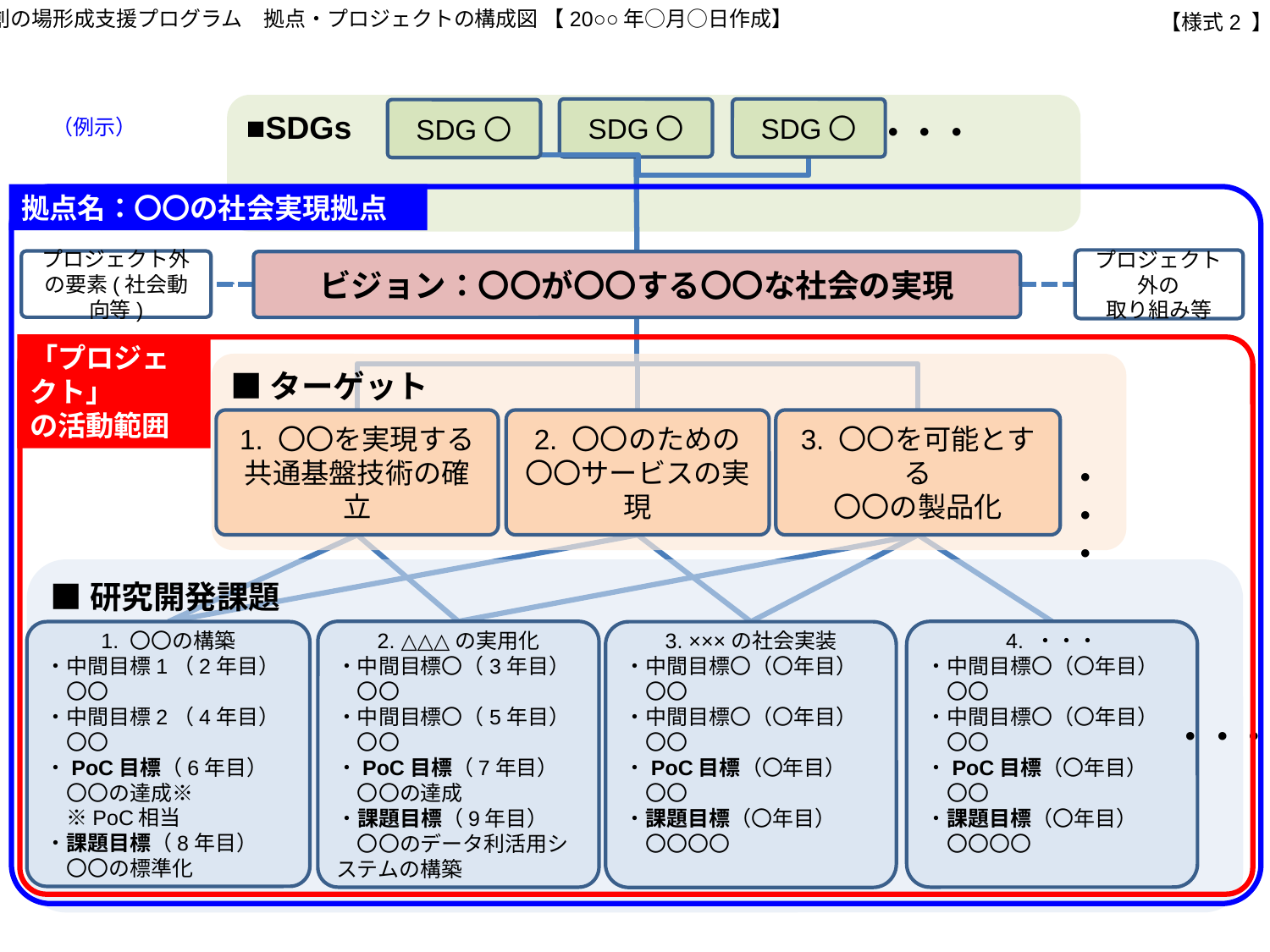

共創の場形成支援プログラム　拠点・プロジェクトの構成図 【20○○年○月○日作成】
【様式2 】
■SDGs
SDG〇
SDG〇
SDG〇
・・・
（例示）
拠点名：〇〇の社会実現拠点

プロジェクト外の
取り組み等
プロジェクト外の要素(社会動向等)
ビジョン：〇〇が〇〇する〇〇な社会の実現
「プロジェクト」
の活動範囲

■ターゲット
1. 〇〇を実現する共通基盤技術の確立
2. 〇〇のための〇〇サービスの実現
3. 〇〇を可能とする
〇〇の製品化
・・・
■研究開発課題
2. △△△の実用化
・中間目標〇（3年目）
　〇〇
・中間目標〇（5年目）
　〇〇
・PoC目標（7年目）
　〇〇の達成
・課題目標（9年目）
　〇〇のデータ利活用システムの構築
4. ・・・
・中間目標〇（〇年目）
　〇〇
・中間目標〇（〇年目）
　〇〇
・PoC目標（〇年目）
　〇〇
・課題目標（〇年目）
　〇〇〇〇

1. 〇〇の構築
・中間目標1（2年目）
　〇〇
・中間目標2（4年目）
　〇〇
・PoC目標（6年目）
　〇〇の達成※
　※PoC相当
・課題目標（8年目）
　〇〇の標準化
3. ×××の社会実装
・中間目標〇（〇年目）
　〇〇
・中間目標〇（〇年目）
　〇〇
・PoC目標（〇年目）
　〇〇
・課題目標（〇年目）
　〇〇〇〇

・・・